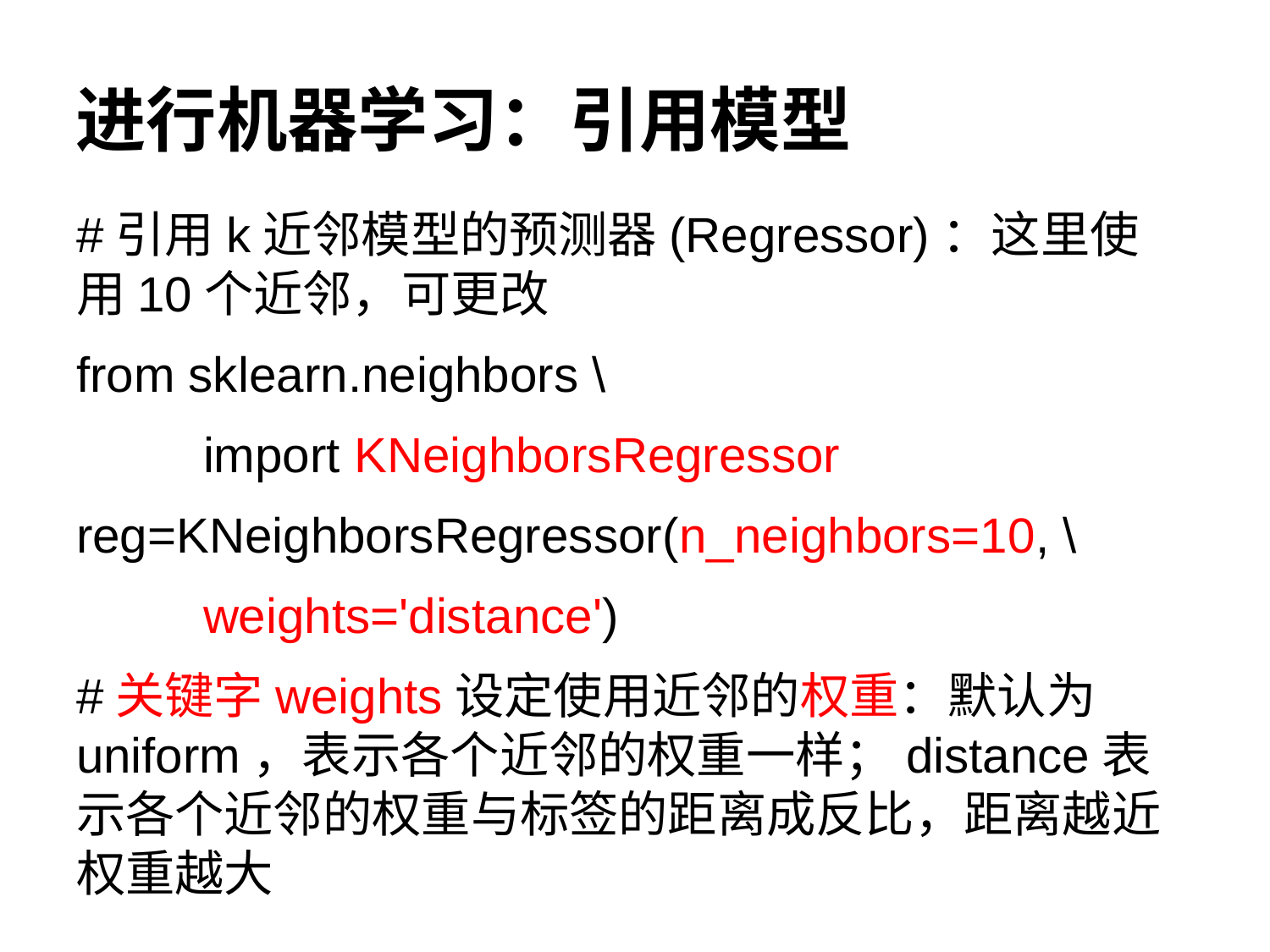

# 进行机器学习：引用模型
#引用k近邻模型的预测器(Regressor)：这里使用10个近邻，可更改
from sklearn.neighbors \
	import KNeighborsRegressor
reg=KNeighborsRegressor(n_neighbors=10, \
	weights='distance')
#关键字weights设定使用近邻的权重：默认为uniform，表示各个近邻的权重一样；distance表示各个近邻的权重与标签的距离成反比，距离越近权重越大